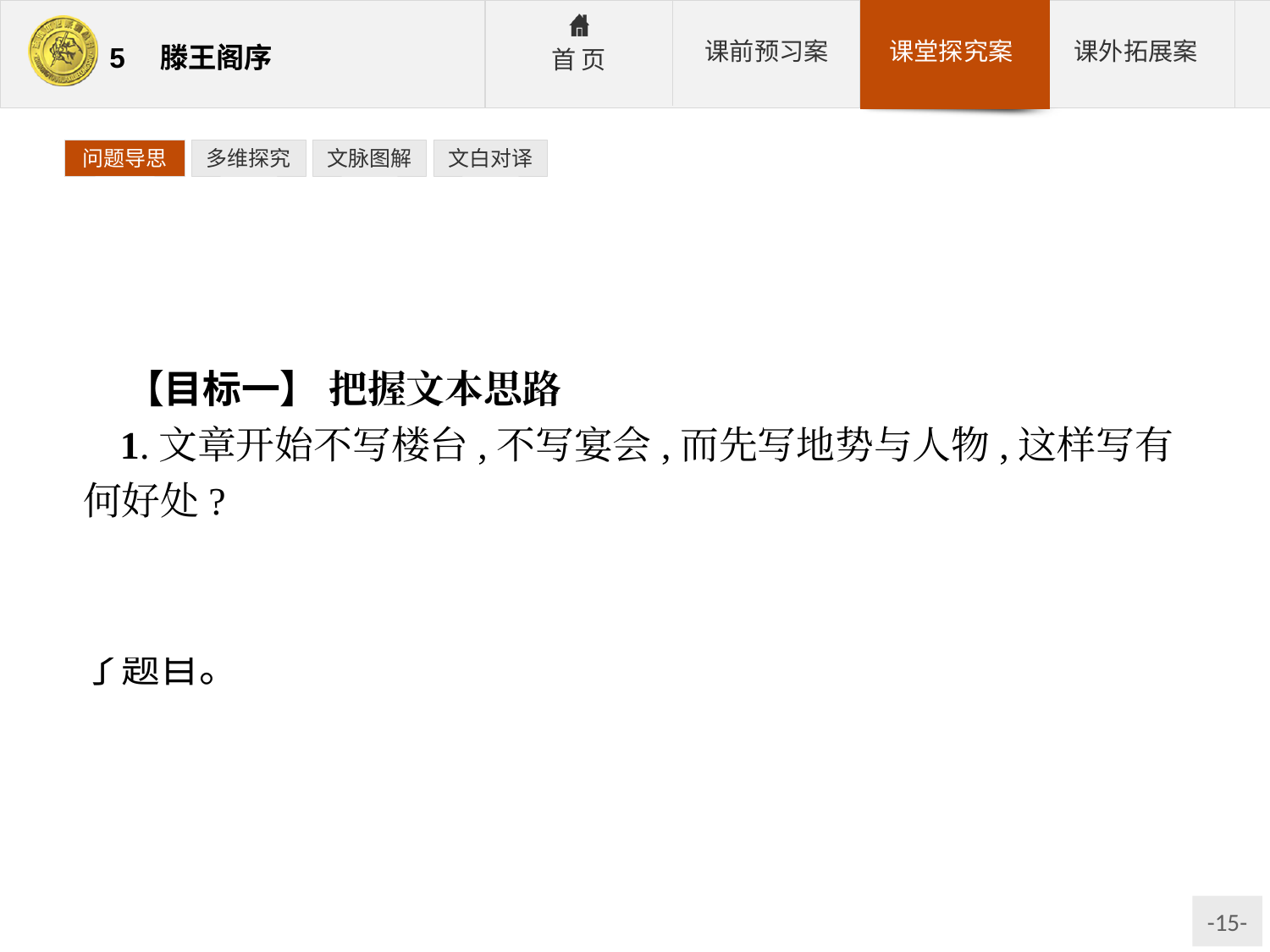

问题导思
多维探究
文脉图解
文白对译
【目标一】 把握文本思路
1.文章开始不写楼台,不写宴会,而先写地势与人物,这样写有何好处?
参考答案:文章用铺陈的手法,历叙界域之大,地势之雄,物产丰富,人才俊美,既渲染了和乐的氛围、宴会的高雅,同时也照应了题目。